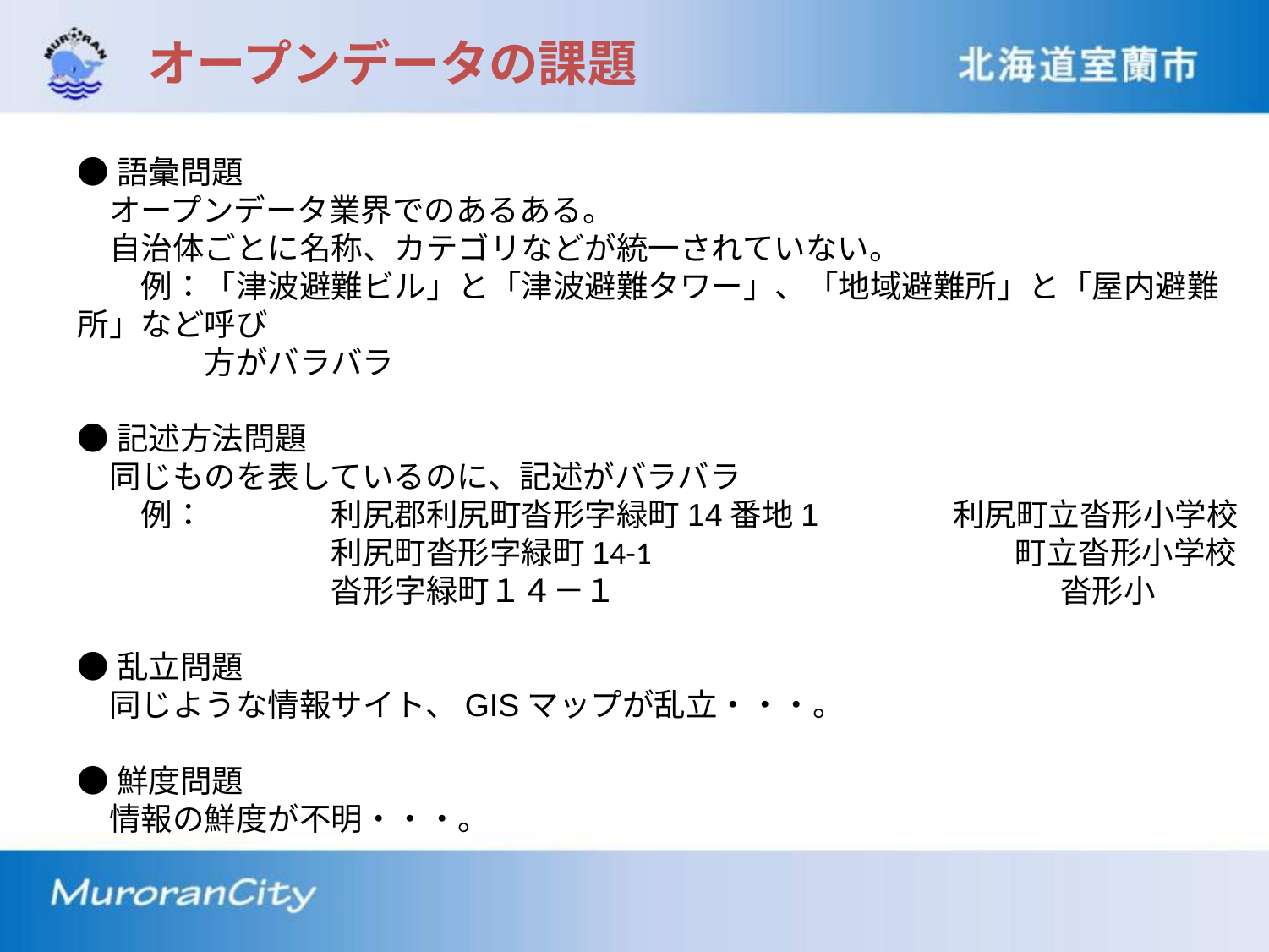

オープンデータの課題
●語彙問題
　オープンデータ業界でのあるある。
　自治体ごとに名称、カテゴリなどが統一されていない。
　　例：「津波避難ビル」と「津波避難タワー」、「地域避難所」と「屋内避難所」など呼び
　　　　方がバラバラ

●記述方法問題
　同じものを表しているのに、記述がバラバラ
　　例：	利尻郡利尻町沓形字緑町14番地1　　　　利尻町立沓形小学校
　　　　	利尻町沓形字緑町14-1　　　　　　 　　　　　町立沓形小学校
　　　　	沓形字緑町１４－１　　　　　　　　　　　　　　沓形小

●乱立問題
　同じような情報サイト、GISマップが乱立・・・。

●鮮度問題
　情報の鮮度が不明・・・。